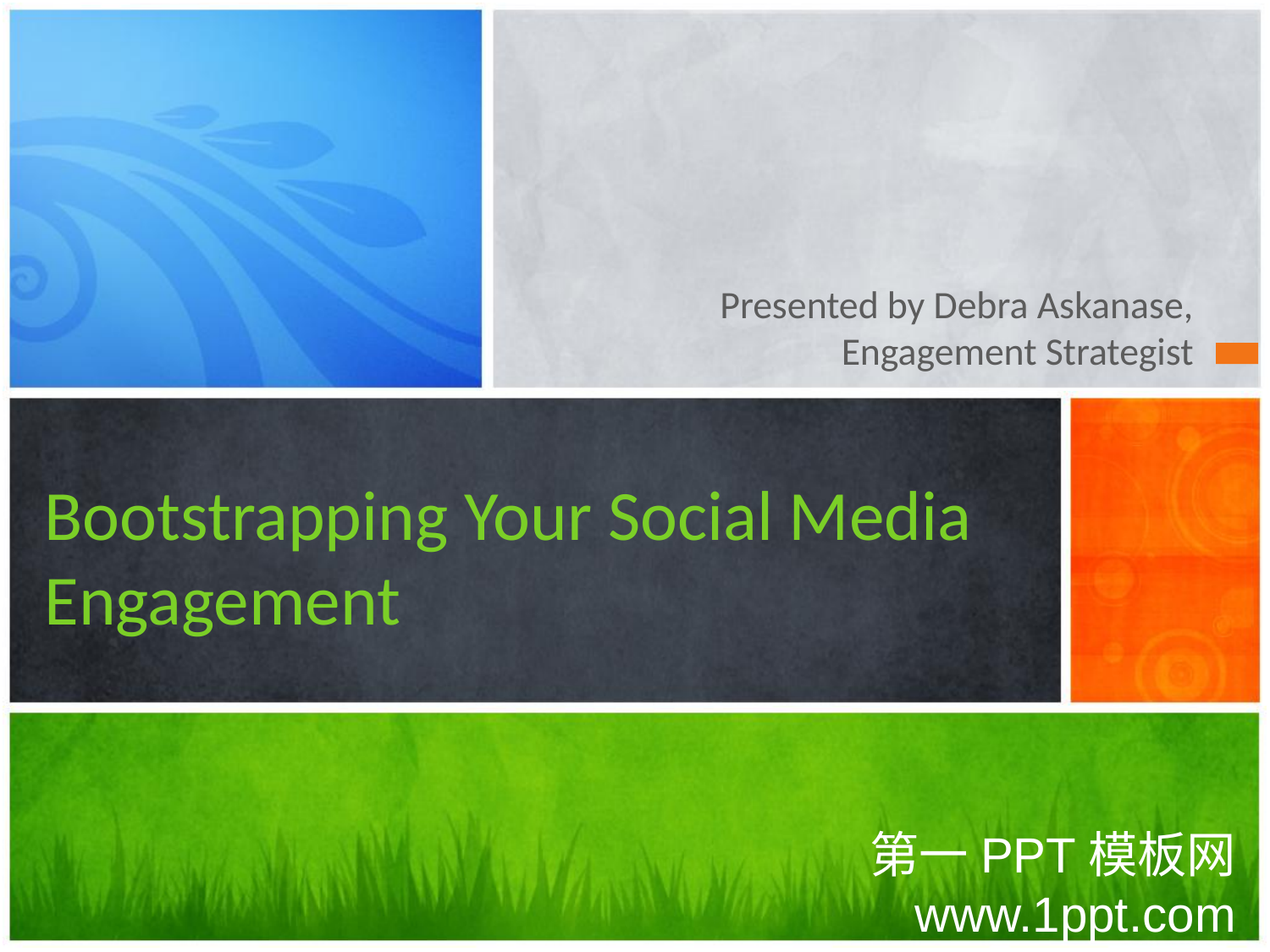

Presented by Debra Askanase, Engagement Strategist
# Bootstrapping Your Social Media Engagement
第一PPT模板网
www.1ppt.com